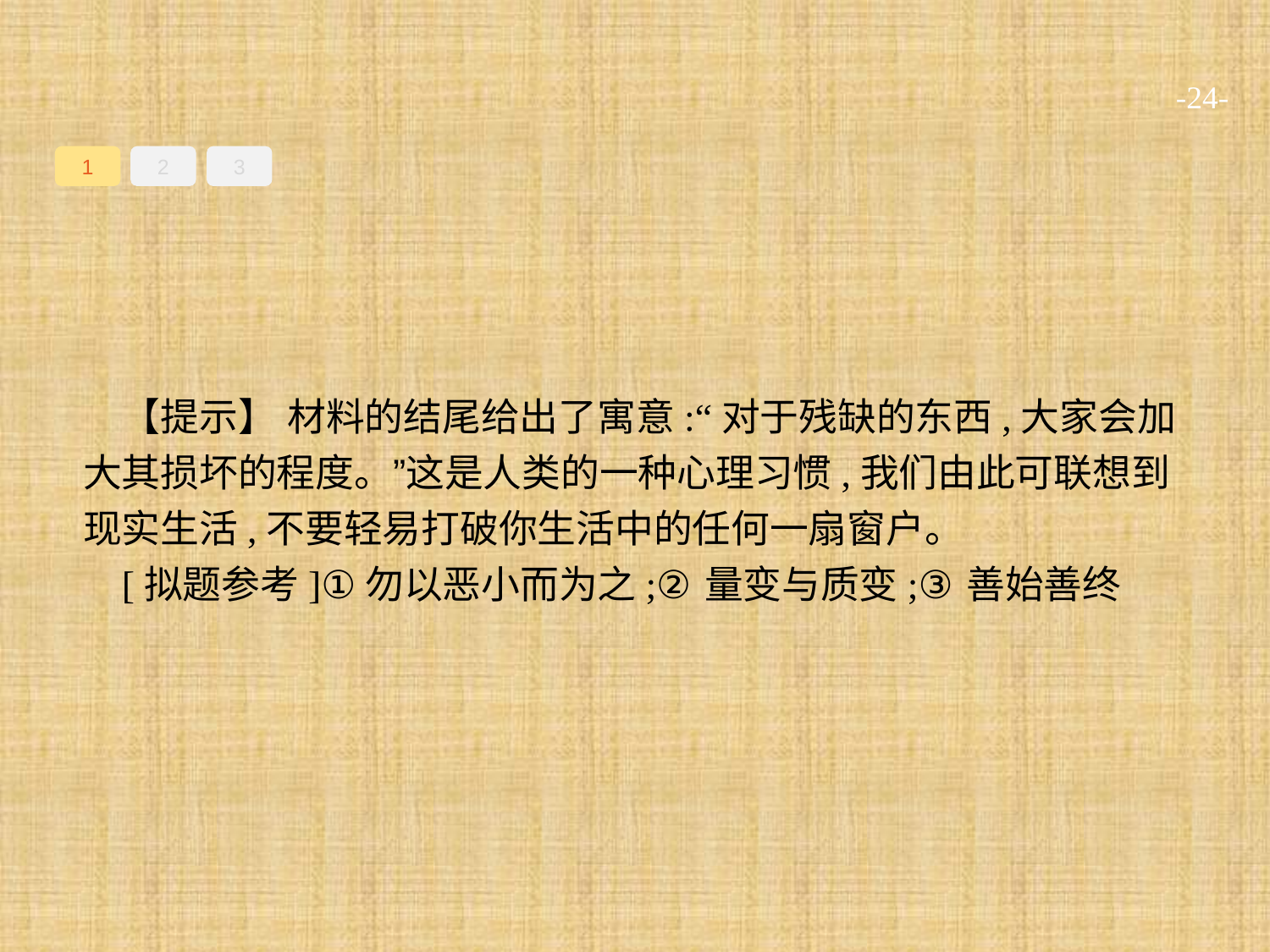

-24-
1
2
3
【提示】 材料的结尾给出了寓意:“对于残缺的东西,大家会加大其损坏的程度。”这是人类的一种心理习惯,我们由此可联想到现实生活,不要轻易打破你生活中的任何一扇窗户。
[拟题参考]①勿以恶小而为之;②量变与质变;③善始善终